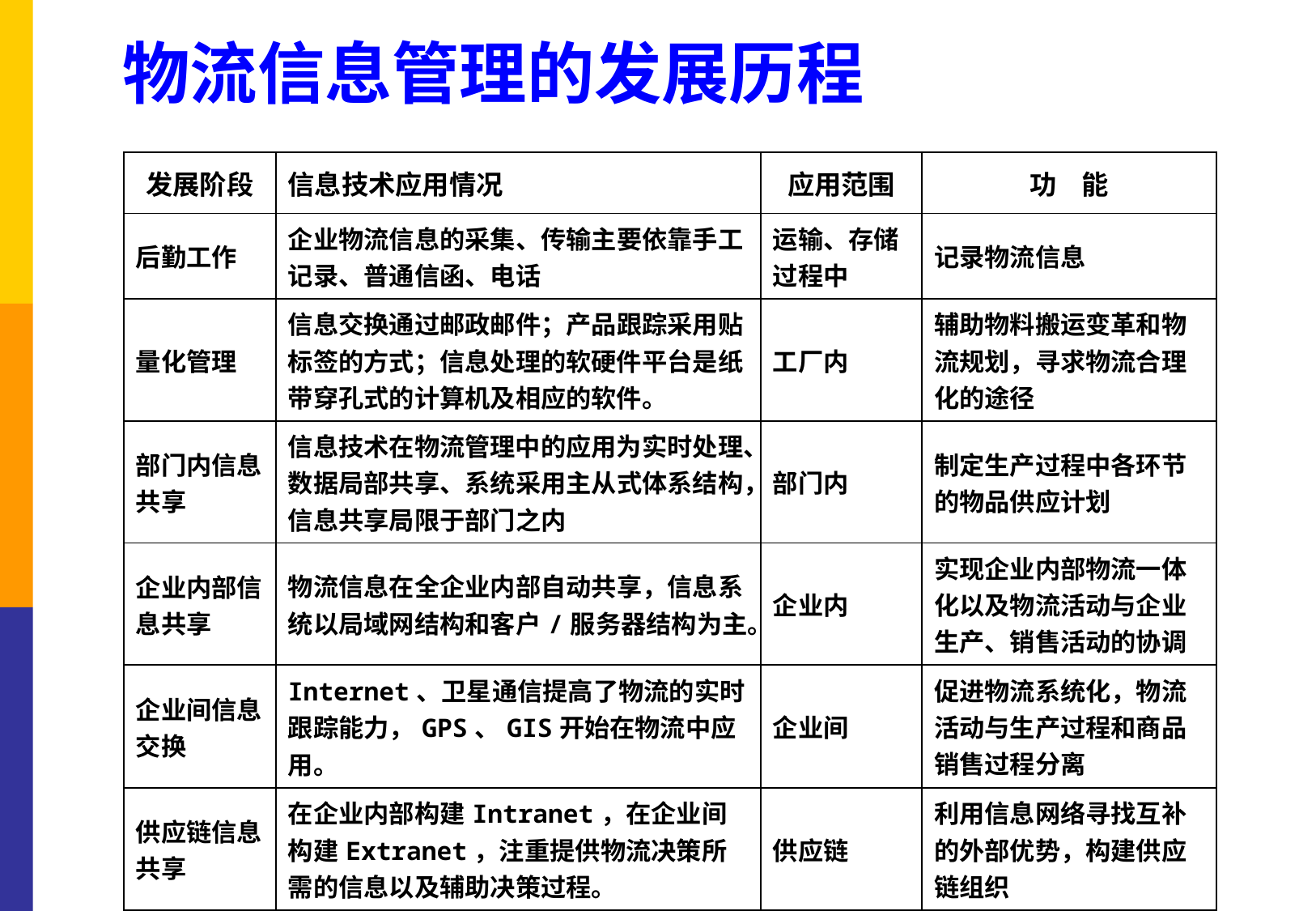

# 物流信息管理的发展历程
| 发展阶段 | 信息技术应用情况 | 应用范围 | 功 能 |
| --- | --- | --- | --- |
| 后勤工作 | 企业物流信息的采集、传输主要依靠手工记录、普通信函、电话 | 运输、存储过程中 | 记录物流信息 |
| 量化管理 | 信息交换通过邮政邮件；产品跟踪采用贴标签的方式；信息处理的软硬件平台是纸带穿孔式的计算机及相应的软件。 | 工厂内 | 辅助物料搬运变革和物流规划，寻求物流合理化的途径 |
| 部门内信息共享 | 信息技术在物流管理中的应用为实时处理、数据局部共享、系统采用主从式体系结构，信息共享局限于部门之内 | 部门内 | 制定生产过程中各环节的物品供应计划 |
| 企业内部信息共享 | 物流信息在全企业内部自动共享，信息系统以局域网结构和客户/服务器结构为主。 | 企业内 | 实现企业内部物流一体化以及物流活动与企业生产、销售活动的协调 |
| 企业间信息交换 | Internet、卫星通信提高了物流的实时跟踪能力，GPS、GIS开始在物流中应用。 | 企业间 | 促进物流系统化，物流活动与生产过程和商品销售过程分离 |
| 供应链信息共享 | 在企业内部构建Intranet，在企业间构建Extranet，注重提供物流决策所需的信息以及辅助决策过程。 | 供应链 | 利用信息网络寻找互补的外部优势，构建供应链组织 |